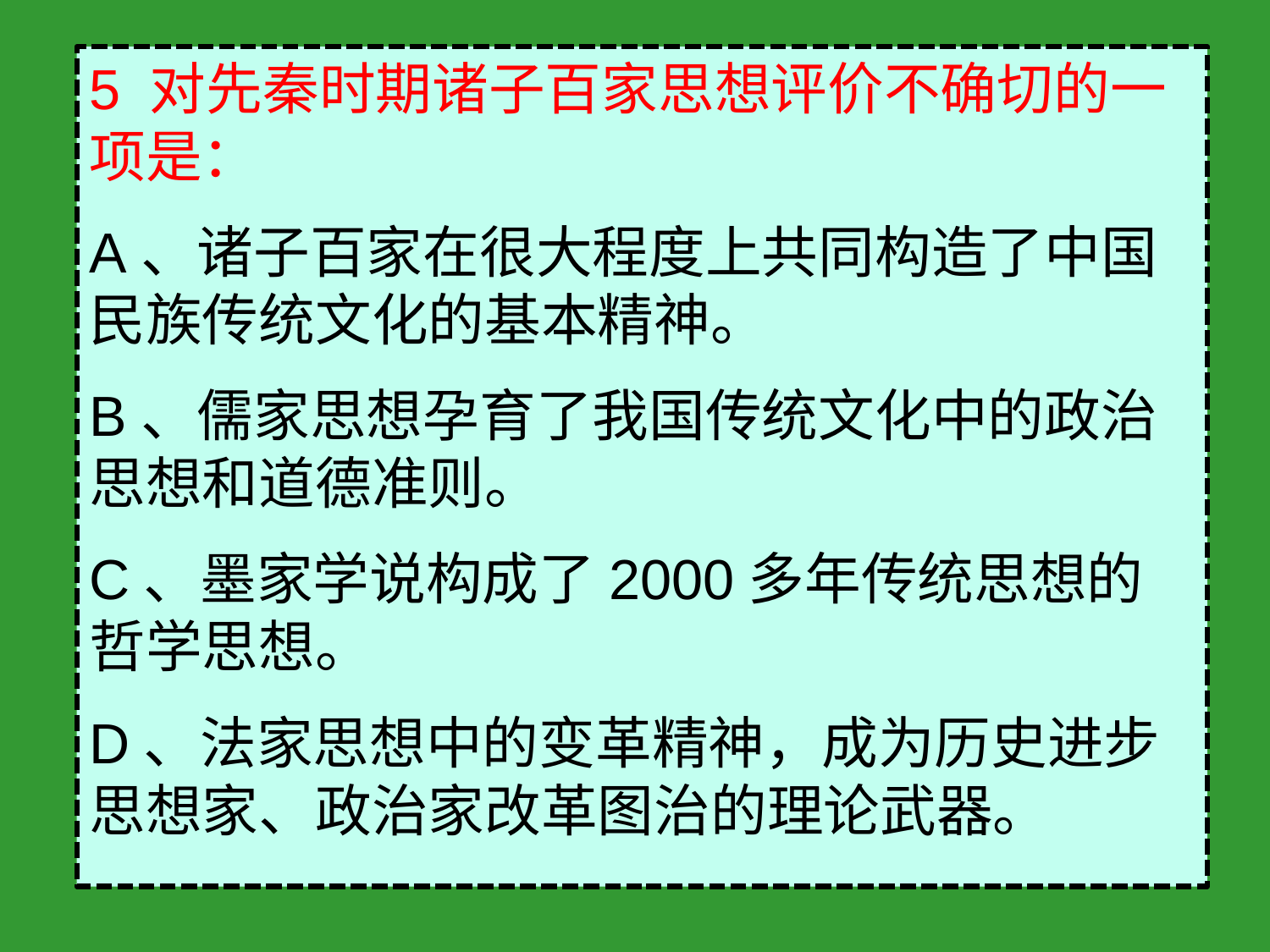

5 对先秦时期诸子百家思想评价不确切的一项是：
A、诸子百家在很大程度上共同构造了中国民族传统文化的基本精神。
B、儒家思想孕育了我国传统文化中的政治思想和道德准则。
C、墨家学说构成了2000多年传统思想的哲学思想。
D、法家思想中的变革精神，成为历史进步思想家、政治家改革图治的理论武器。